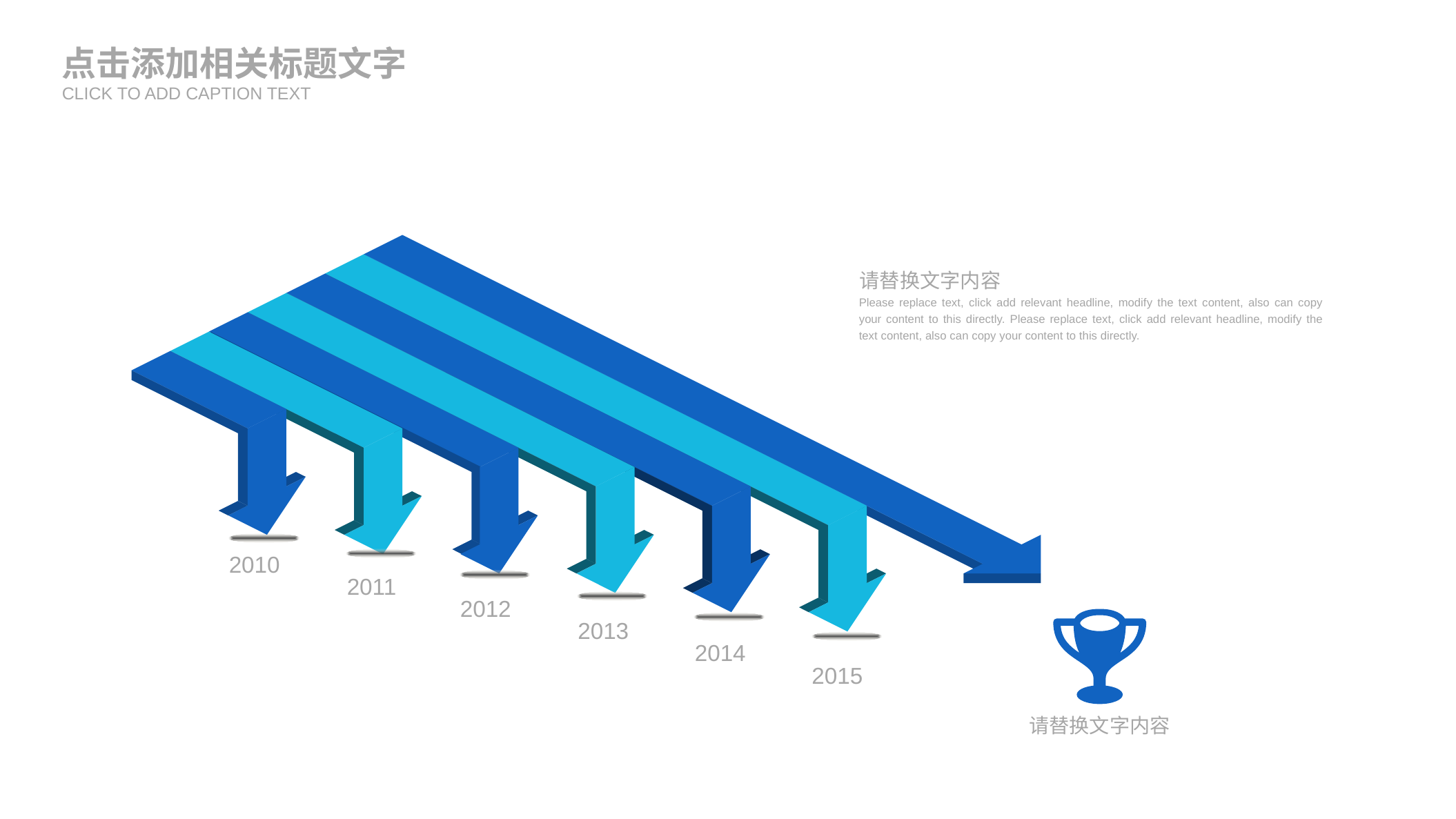

点击添加相关标题文字
CLICK TO ADD CAPTION TEXT

请替换文字内容
Please replace text, click add relevant headline, modify the text content, also can copy your content to this directly. Please replace text, click add relevant headline, modify the text content, also can copy your content to this directly.
2010
2011
2012

2013
2014
2015
请替换文字内容